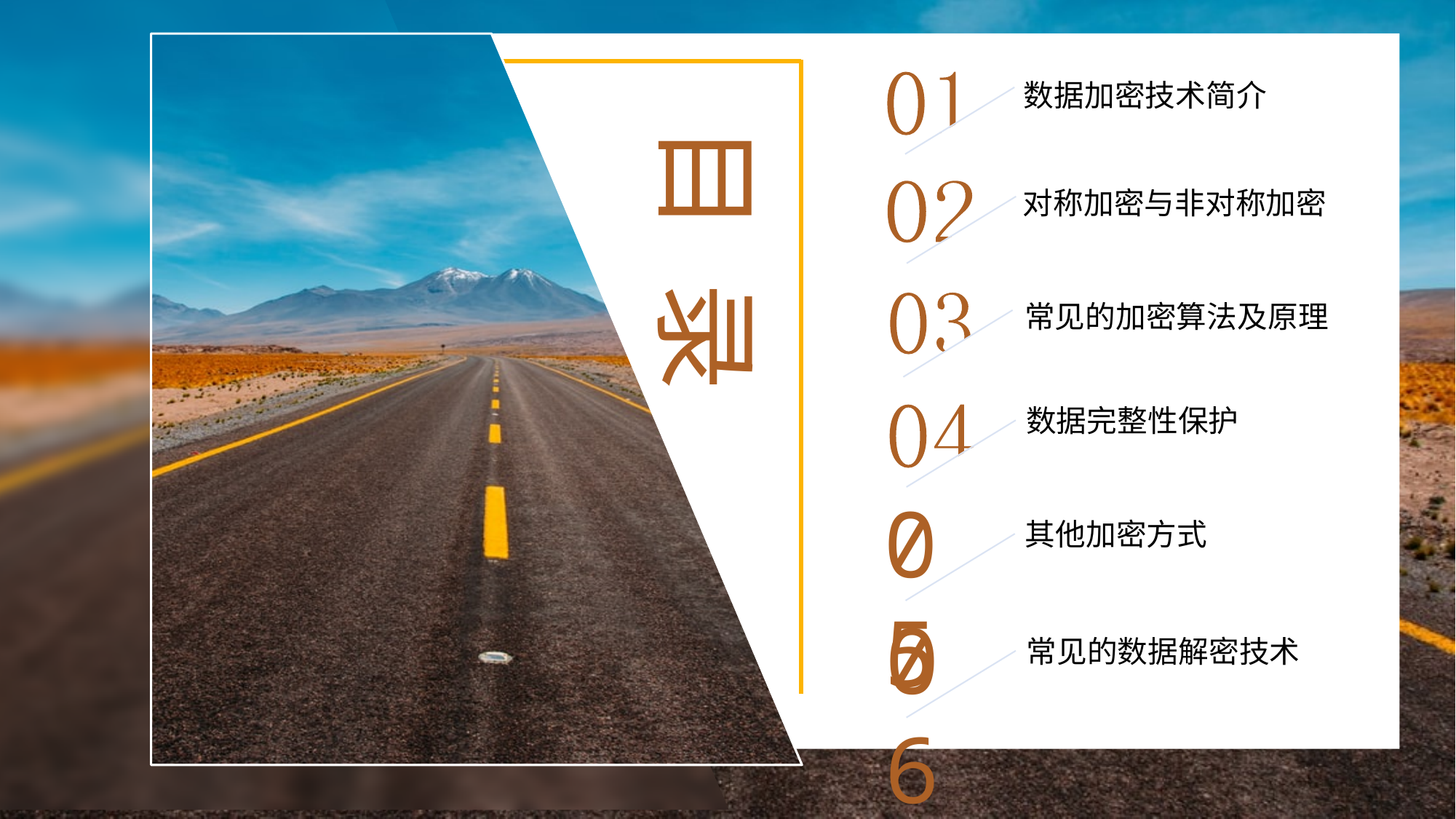

数据加密技术简介

对称加密与非对称加密

常见的加密算法及原理

数据完整性保护

05
其他加密方式
06
常见的数据解密技术